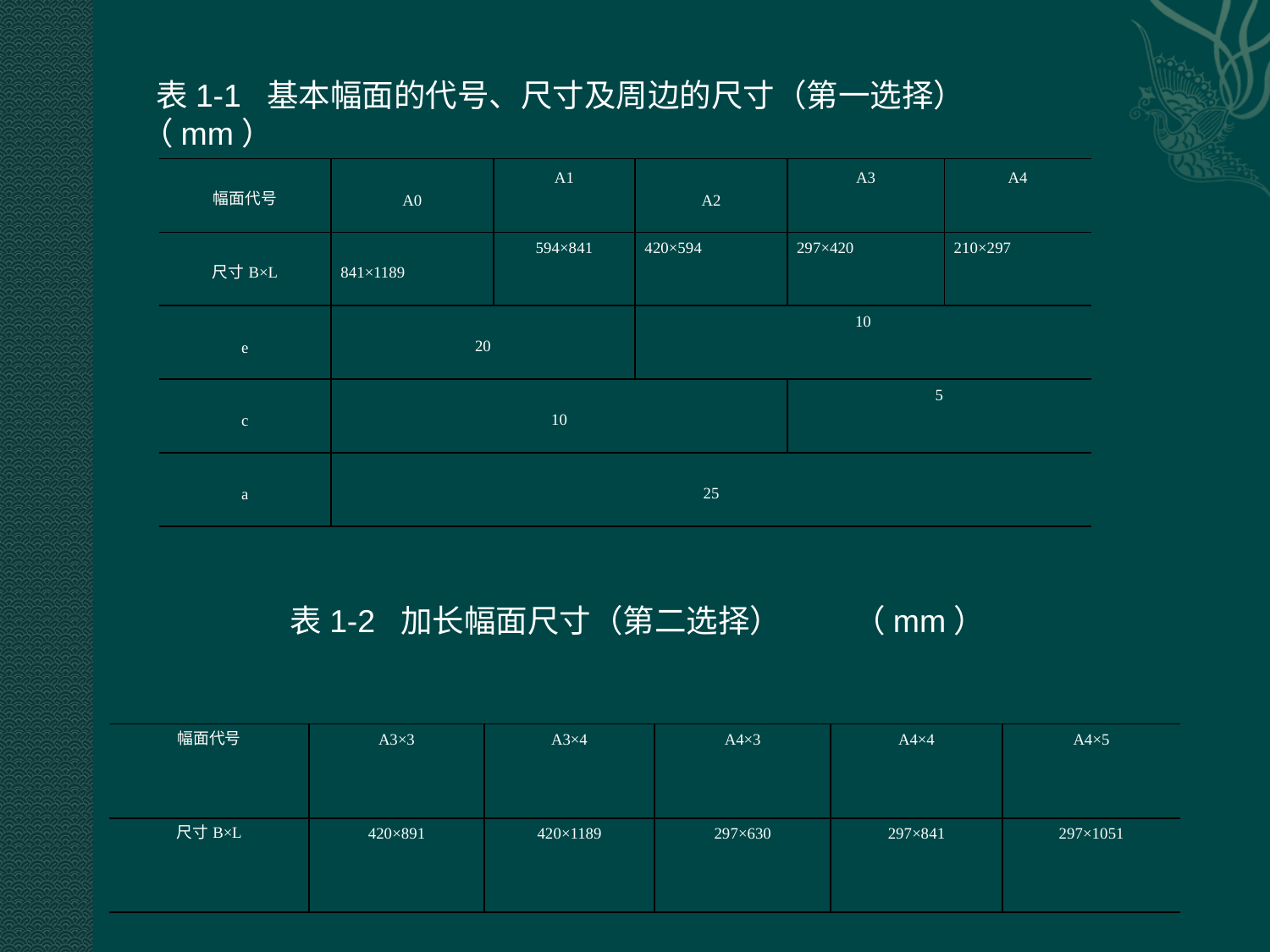

表1-1  基本幅面的代号、尺寸及周边的尺寸（第一选择）    （mm）

| 幅面代号 | A0 | A1 | A2 | A3 | A4 |
| --- | --- | --- | --- | --- | --- |
| 尺寸B×L | 841×1189 | 594×841 | 420×594 | 297×420 | 210×297 |
| e | 20 |  | 10 |  |  |
| c | 10 |  |  | 5 |  |
| a | 25 |  |  |  |  |
表1-2  加长幅面尺寸（第二选择）          （mm）

| 幅面代号 | A3×3 | A3×4 | A4×3 | A4×4 | A4×5 |
| --- | --- | --- | --- | --- | --- |
| 尺寸B×L | 420×891 | 420×1189 | 297×630 | 297×841 | 297×1051 |